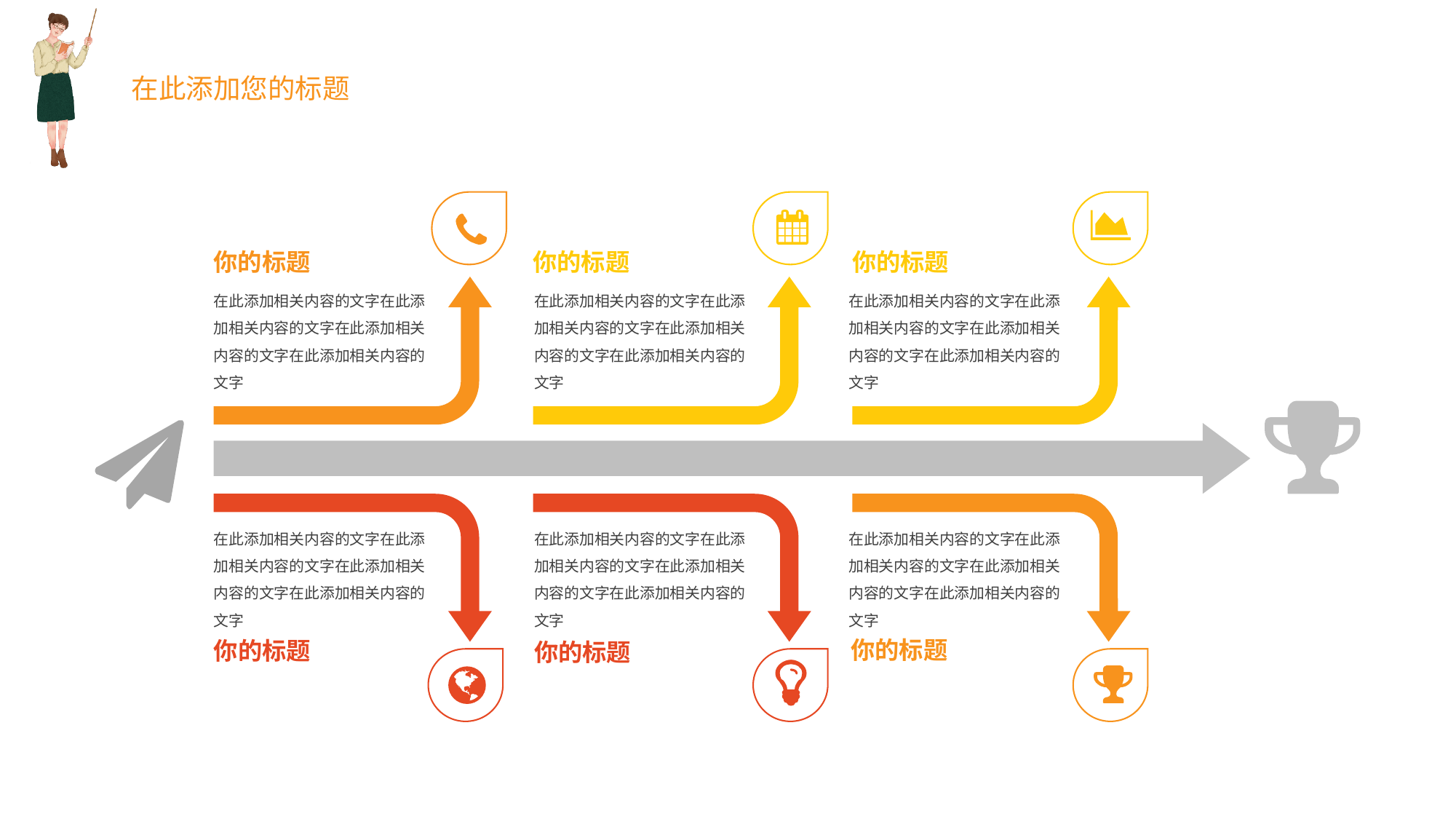

你的标题
你的标题
你的标题
在此添加相关内容的文字在此添加相关内容的文字在此添加相关内容的文字在此添加相关内容的文字
在此添加相关内容的文字在此添加相关内容的文字在此添加相关内容的文字在此添加相关内容的文字
在此添加相关内容的文字在此添加相关内容的文字在此添加相关内容的文字在此添加相关内容的文字

在此添加相关内容的文字在此添加相关内容的文字在此添加相关内容的文字在此添加相关内容的文字
在此添加相关内容的文字在此添加相关内容的文字在此添加相关内容的文字在此添加相关内容的文字
在此添加相关内容的文字在此添加相关内容的文字在此添加相关内容的文字在此添加相关内容的文字
你的标题
你的标题
你的标题